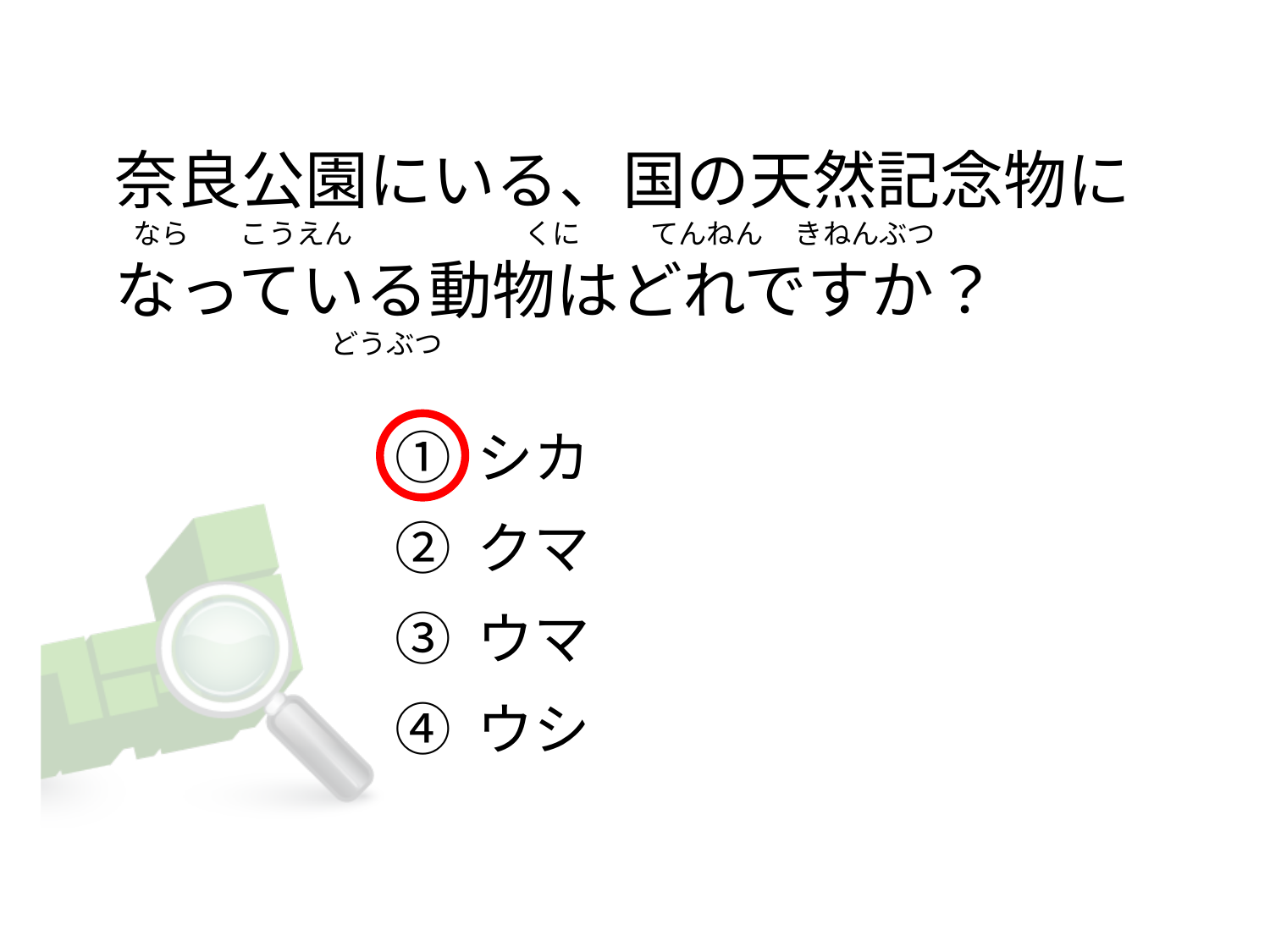

# 奈良公園にいる、国の天然記念物に    なら        こうえん                           くに           てんねん     きねんぶつ なっている動物はどれですか？                                       どうぶつ

① シカ
② クマ
③ ウマ
④ ウシ